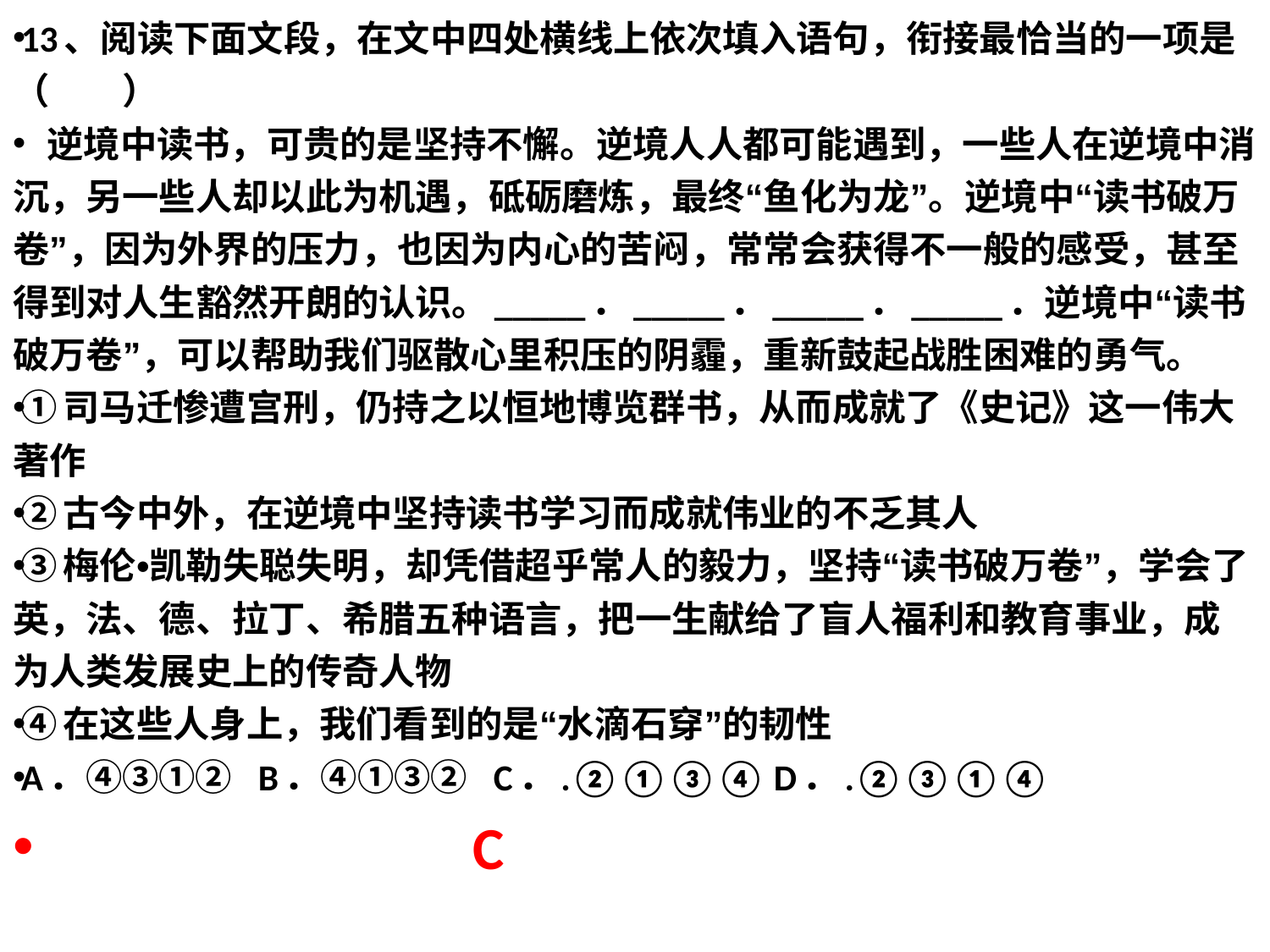

13、阅读下面文段，在文中四处横线上依次填入语句，衔接最恰当的一项是 （　　）
  逆境中读书，可贵的是坚持不懈。逆境人人都可能遇到，一些人在逆境中消沉，另一些人却以此为机遇，砥砺磨炼，最终“鱼化为龙”。逆境中“读书破万卷”，因为外界的压力，也因为内心的苦闷，常常会获得不一般的感受，甚至得到对人生豁然开朗的认识。_____．_____．_____．_____．逆境中“读书破万卷”，可以帮助我们驱散心里积压的阴霾，重新鼓起战胜困难的勇气。
①司马迁惨遭宫刑，仍持之以恒地博览群书，从而成就了《史记》这一伟大著作
②古今中外，在逆境中坚持读书学习而成就伟业的不乏其人
③梅伦•凯勒失聪失明，却凭借超乎常人的毅力，坚持“读书破万卷”，学会了英，法、德、拉丁、希腊五种语言，把一生献给了盲人福利和教育事业，成为人类发展史上的传奇人物
④在这些人身上，我们看到的是“水滴石穿”的韧性
A．④③①②  B．④①③②  C．.②①③④ D．.②③①④
                               C
#